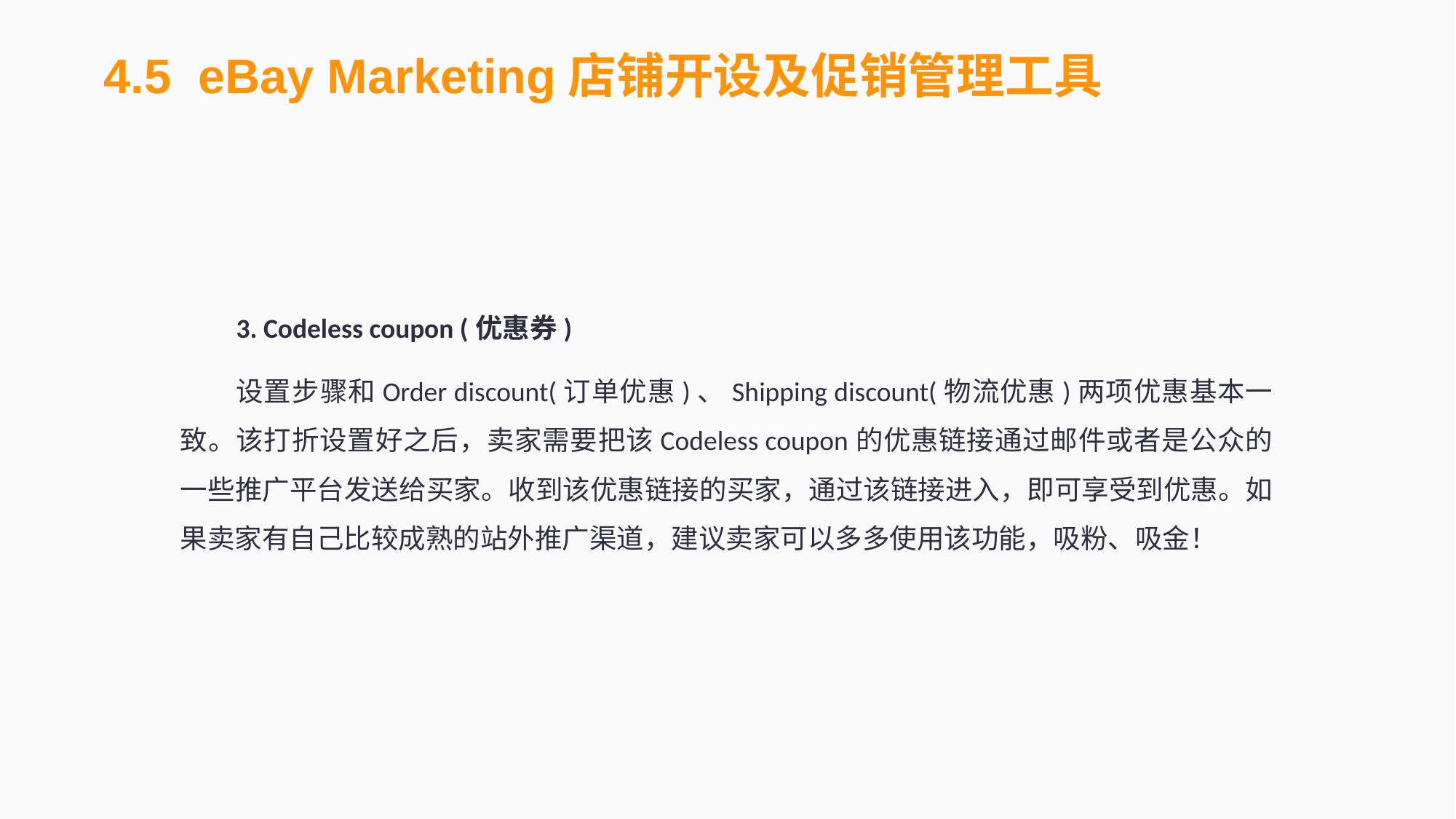

4.5  eBay Marketing店铺开设及促销管理工具
3. Codeless coupon (优惠券)
设置步骤和Order discount(订单优惠)、Shipping discount(物流优惠)两项优惠基本一致。该打折设置好之后，卖家需要把该Codeless coupon的优惠链接通过邮件或者是公众的一些推广平台发送给买家。收到该优惠链接的买家，通过该链接进入，即可享受到优惠。如果卖家有自己比较成熟的站外推广渠道，建议卖家可以多多使用该功能，吸粉、吸金！